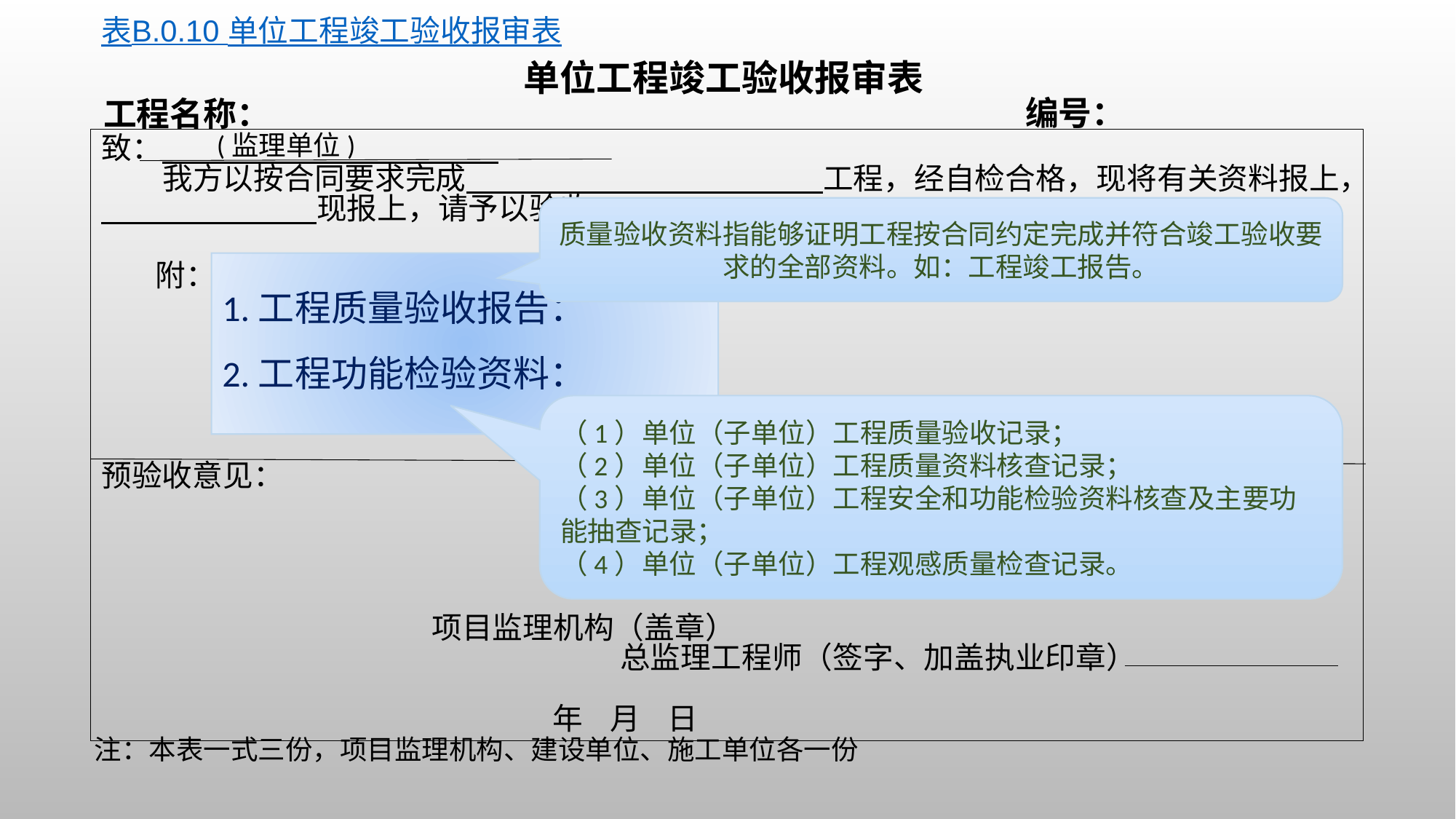

表B.0.10 单位工程竣工验收报审表
单位工程竣工验收报审表
编号：
工程名称：
(监理单位)
致：
        我方以按合同要求完成                                                     工程，经自检合格，现将有关资料报上，                                现报上，请予以验收。

       附：

                                                   施工单位（盖章）
                                                   项目经理（签字）
                                                                  年    月    日
预验收意见：

                                                项目监理机构（盖章）
                                                                            总监理工程师（签字、加盖执业印章）
                                                                  年    月    日
质量验收资料指能够证明工程按合同约定完成并符合竣工验收要求的全部资料。如：工程竣工报告。

1.工程质量验收报告：
2.工程功能检验资料：

（1）单位（子单位）工程质量验收记录；
（2）单位（子单位）工程质量资料核查记录；
（3）单位（子单位）工程安全和功能检验资料核查及主要功能抽查记录；
（4）单位（子单位）工程观感质量检查记录。

注：本表一式三份，项目监理机构、建设单位、施工单位各一份